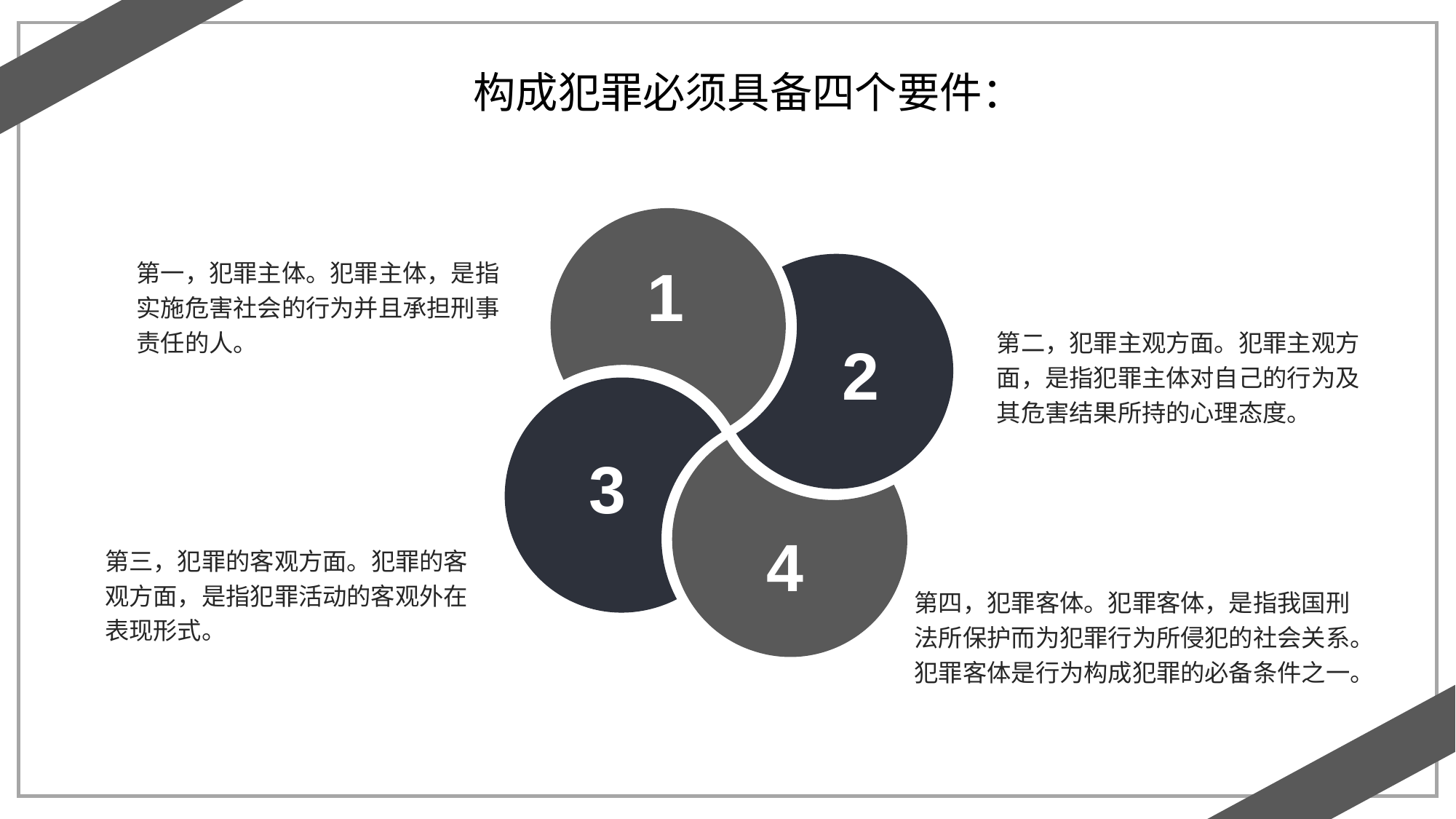

构成犯罪必须具备四个要件：

第一，犯罪主体。犯罪主体，是指实施危害社会的行为并且承担刑事责任的人。
1

第二，犯罪主观方面。犯罪主观方面，是指犯罪主体对自己的行为及其危害结果所持的心理态度。
2

3
4
第三，犯罪的客观方面。犯罪的客观方面，是指犯罪活动的客观外在表现形式。
第四，犯罪客体。犯罪客体，是指我国刑法所保护而为犯罪行为所侵犯的社会关系。犯罪客体是行为构成犯罪的必备条件之一。